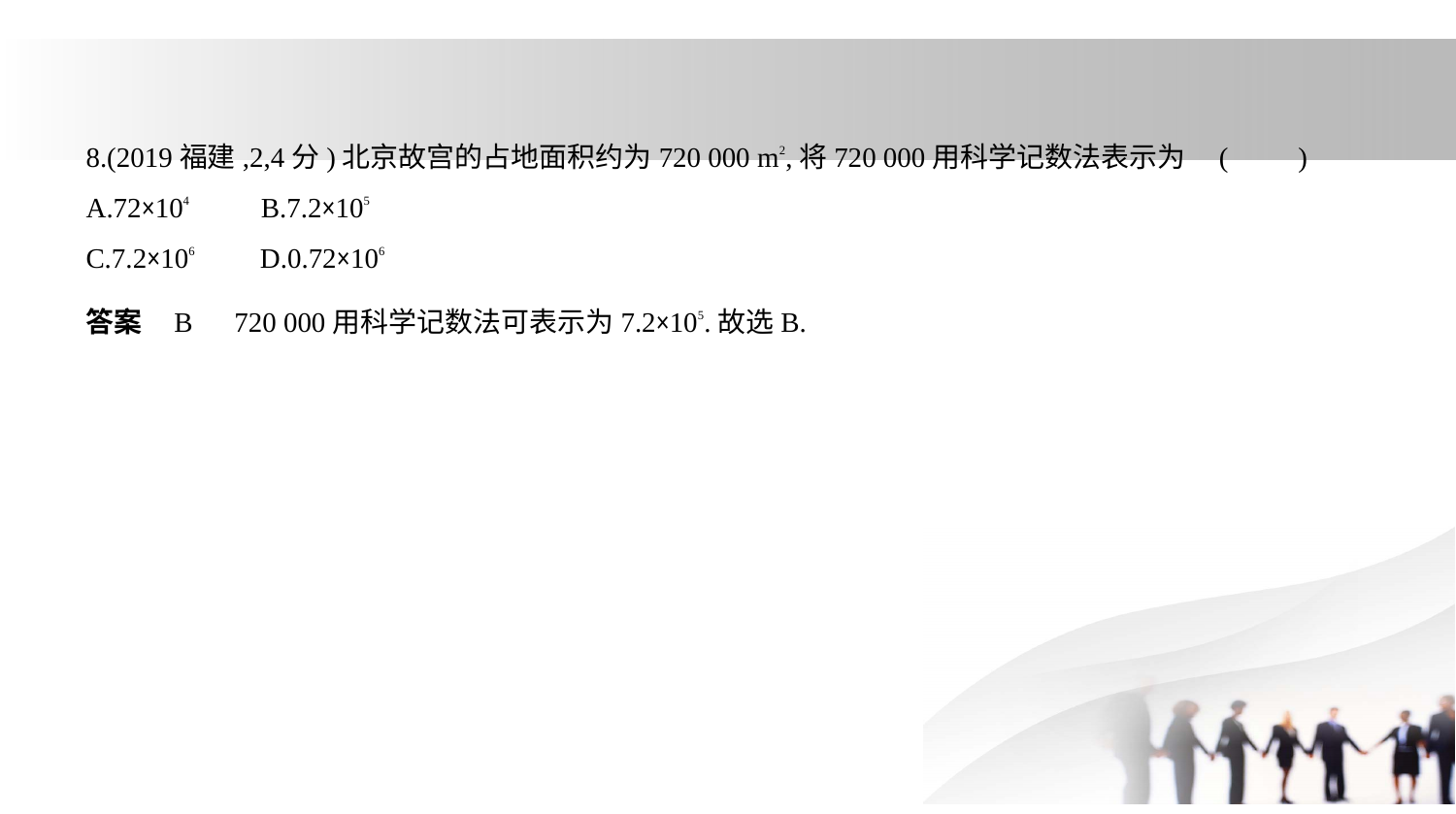

8.(2019福建,2,4分)北京故宫的占地面积约为720 000 m2,将720 000用科学记数法表示为 (　　)
A.72×104　     B.7.2×105
C.7.2×106　    D.0.72×106
答案    B　720 000用科学记数法可表示为7.2×105.故选B.